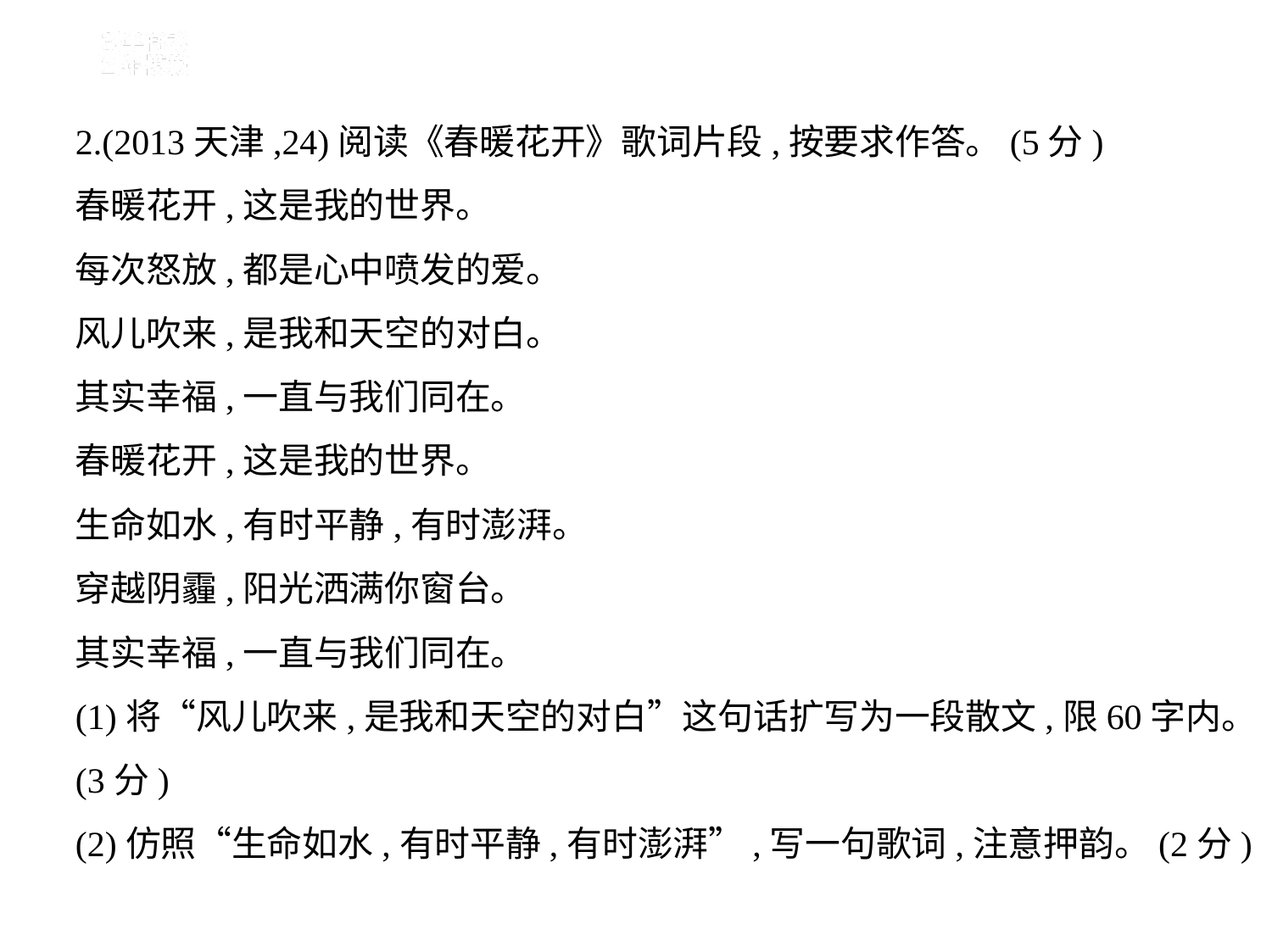

2.(2013天津,24)阅读《春暖花开》歌词片段,按要求作答。(5分)
春暖花开,这是我的世界。
每次怒放,都是心中喷发的爱。
风儿吹来,是我和天空的对白。
其实幸福,一直与我们同在。
春暖花开,这是我的世界。
生命如水,有时平静,有时澎湃。
穿越阴霾,阳光洒满你窗台。
其实幸福,一直与我们同在。
(1)将“风儿吹来,是我和天空的对白”这句话扩写为一段散文,限60字内。
(3分)
(2)仿照“生命如水,有时平静,有时澎湃”,写一句歌词,注意押韵。(2分)